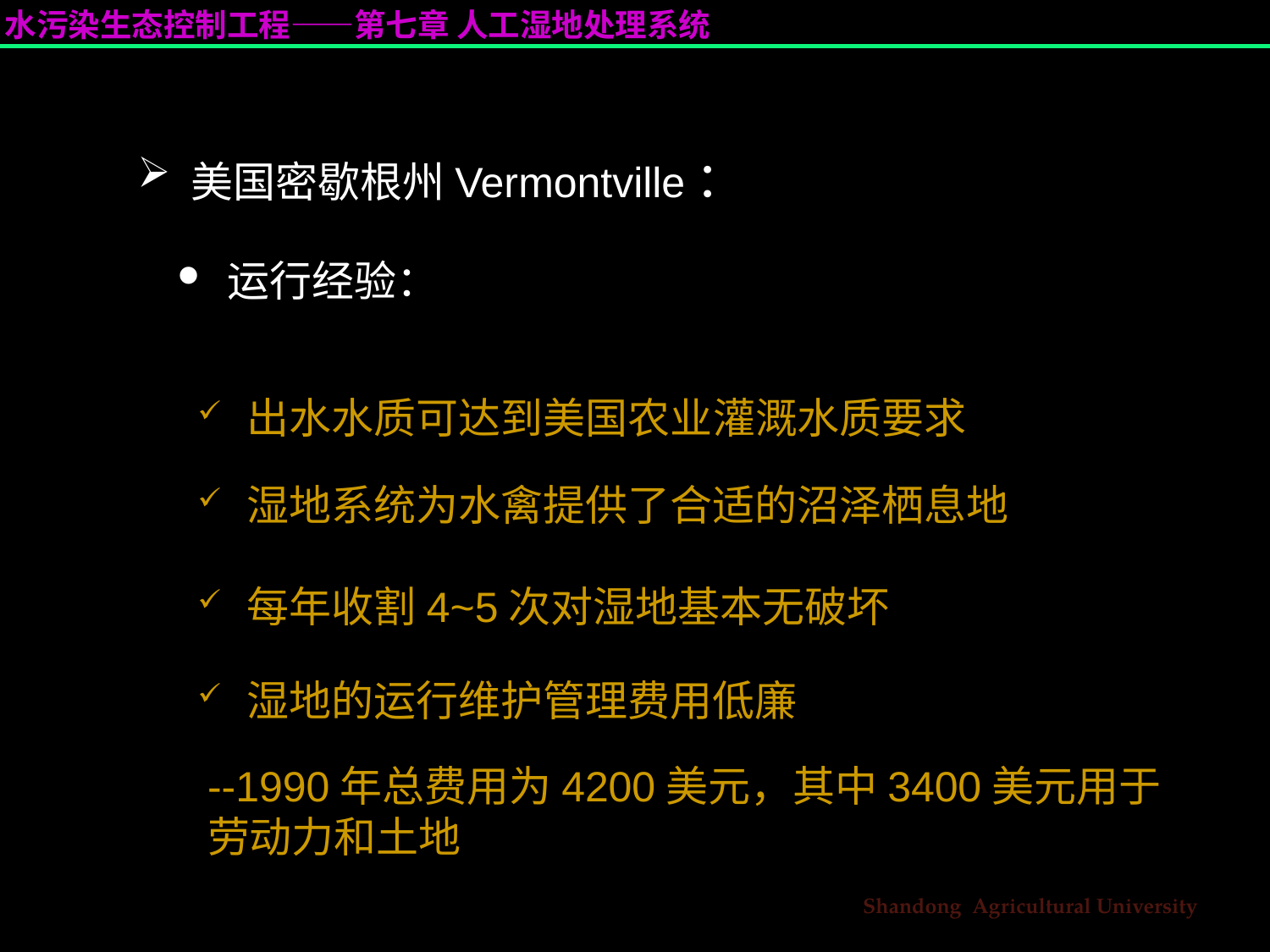

美国密歇根州Vermontville：
 运行经验：
 出水水质可达到美国农业灌溉水质要求
 湿地系统为水禽提供了合适的沼泽栖息地
 每年收割4~5次对湿地基本无破坏
 湿地的运行维护管理费用低廉
--1990年总费用为4200美元，其中3400美元用于劳动力和土地